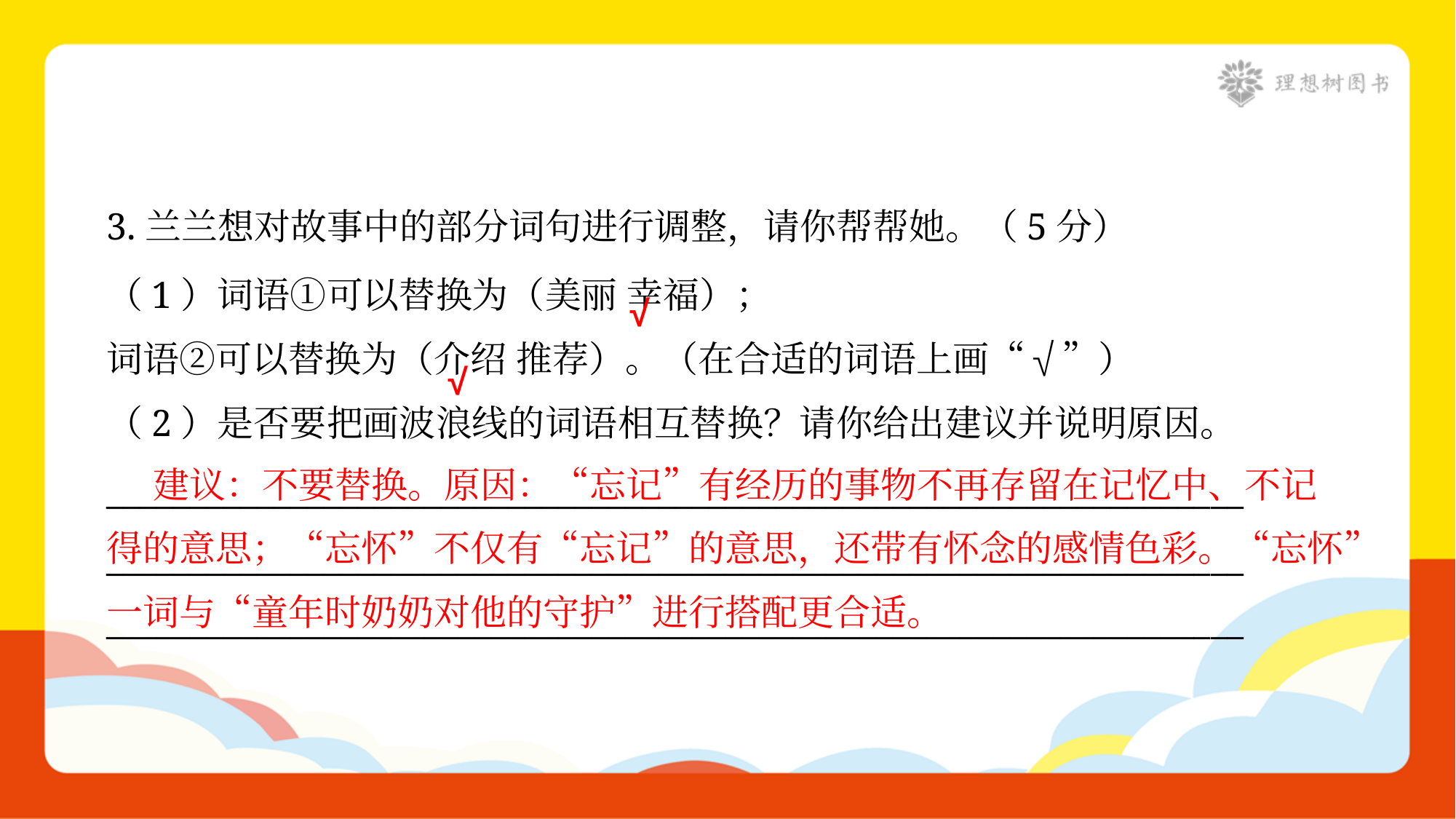

3.兰兰想对故事中的部分词句进行调整，请你帮帮她。（5分）
（1）词语①可以替换为（美丽 幸福）；
词语②可以替换为（介绍 推荐）。（在合适的词语上画“√”）
√
√
（2）是否要把画波浪线的词语相互替换？请你给出建议并说明原因。
    建议：不要替换。原因：“忘记”有经历的事物不再存留在记忆中、不记
得的意思；“忘怀”不仅有“忘记”的意思，还带有怀念的感情色彩。“忘怀”
一词与“童年时奶奶对他的守护”进行搭配更合适。
____________________________________________________________________
____________________________________________________________________
____________________________________________________________________